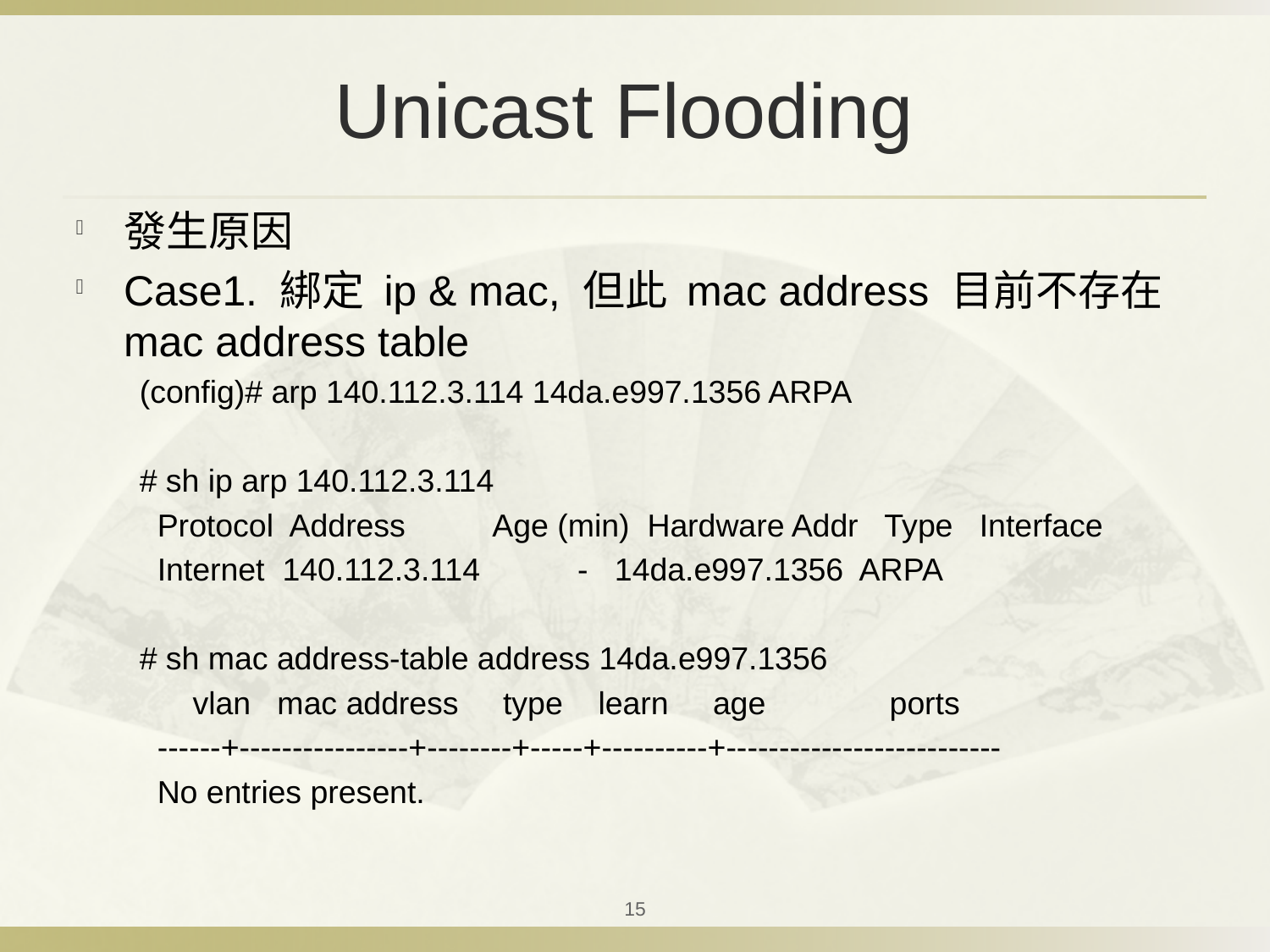

# Unicast Flooding
發生原因
Case1. 綁定 ip & mac, 但此 mac address 目前不存在 mac address table
(config)# arp 140.112.3.114 14da.e997.1356 ARPA

# sh ip arp 140.112.3.114
  Protocol  Address          Age (min)  Hardware Addr   Type   Interface
  Internet  140.112.3.114           -   14da.e997.1356  ARPA

# sh mac address-table address 14da.e997.1356
      vlan   mac address     type    learn     age              ports
  ------+----------------+--------+-----+----------+--------------------------
  No entries present.

15